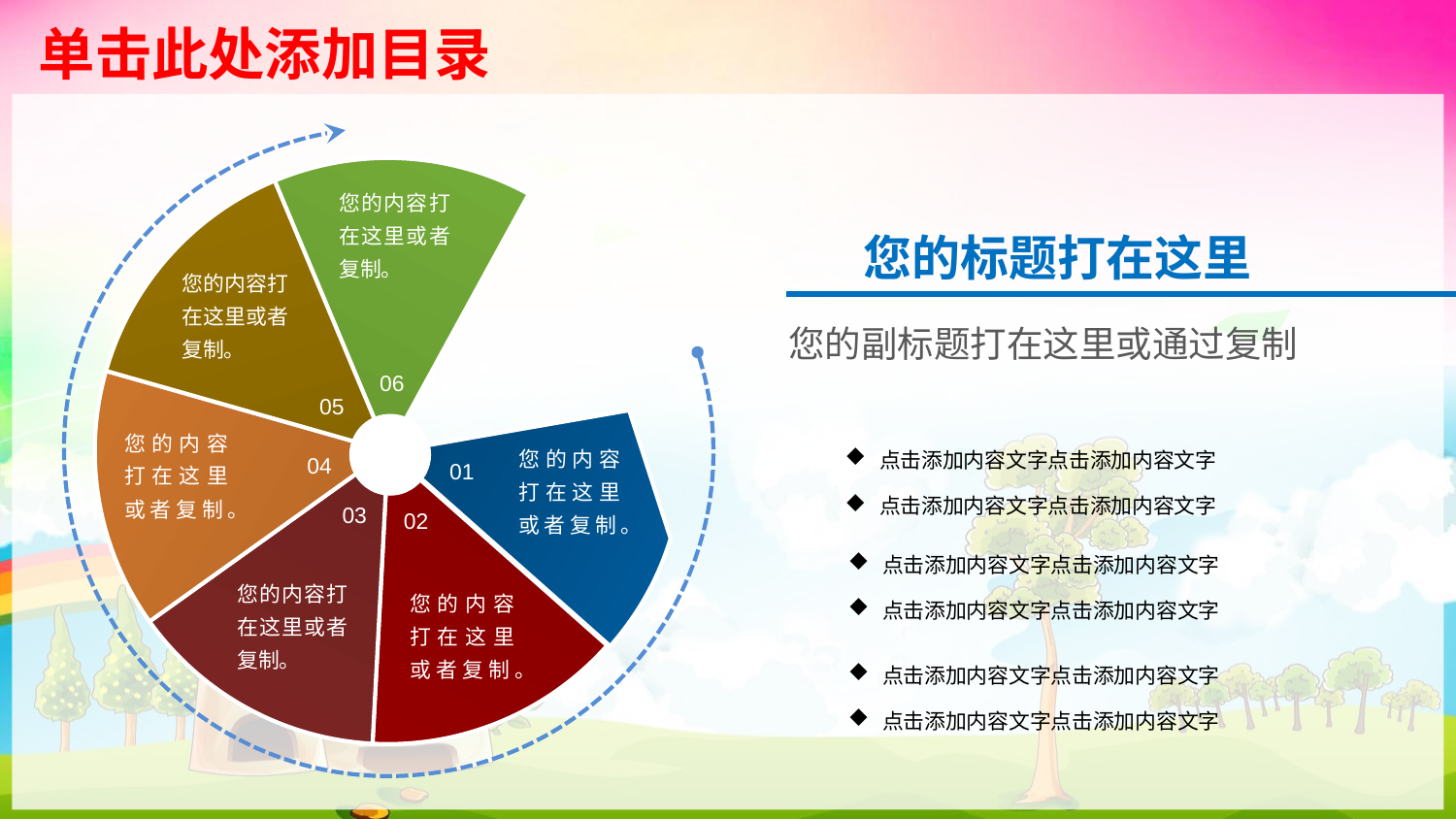

您的内容打在这里或者复制。
您的内容打在这里或者复制。
06

05

您的内容打在这里或者复制。
您的内容打在这里或者复制。
04
01
03
02
您的内容打在这里或者复制。
您的内容打在这里或者复制。
您的标题打在这里
您的副标题打在这里或通过复制
点击添加内容文字点击添加内容文字
点击添加内容文字点击添加内容文字
点击添加内容文字点击添加内容文字
点击添加内容文字点击添加内容文字
点击添加内容文字点击添加内容文字
点击添加内容文字点击添加内容文字